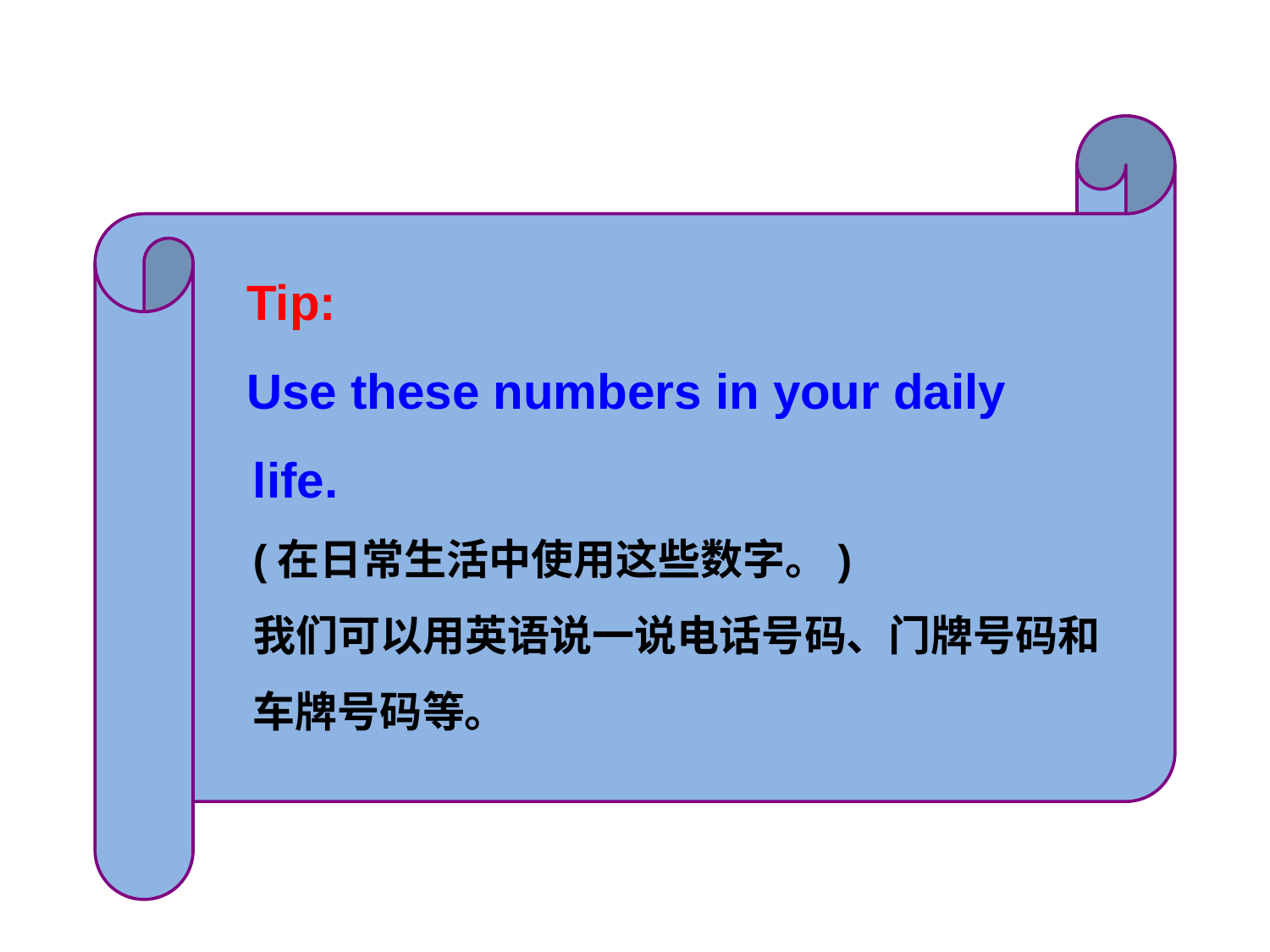

Tip:
   Use these numbers in your daily   life.
    (在日常生活中使用这些数字。)
    我们可以用英语说一说电话号码、门牌号码和车牌号码等。